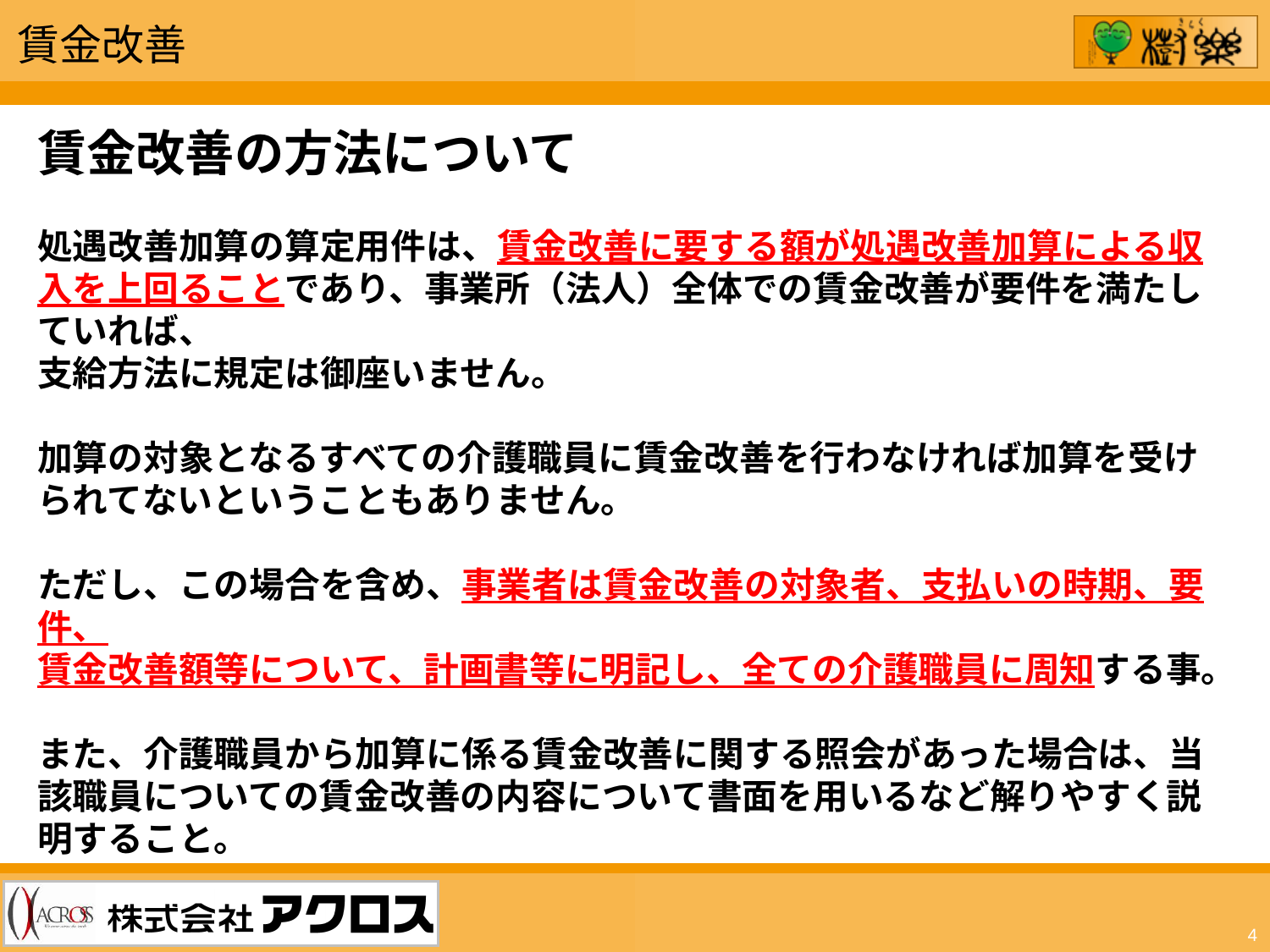

賃金改善
賃金改善の方法について

処遇改善加算の算定用件は、賃金改善に要する額が処遇改善加算による収入を上回ることであり、事業所（法人）全体での賃金改善が要件を満たしていれば、
支給方法に規定は御座いません。

加算の対象となるすべての介護職員に賃金改善を行わなければ加算を受けられてないということもありません。

ただし、この場合を含め、事業者は賃金改善の対象者、支払いの時期、要件、
賃金改善額等について、計画書等に明記し、全ての介護職員に周知する事。

また、介護職員から加算に係る賃金改善に関する照会があった場合は、当該職員についての賃金改善の内容について書面を用いるなど解りやすく説明すること。

4